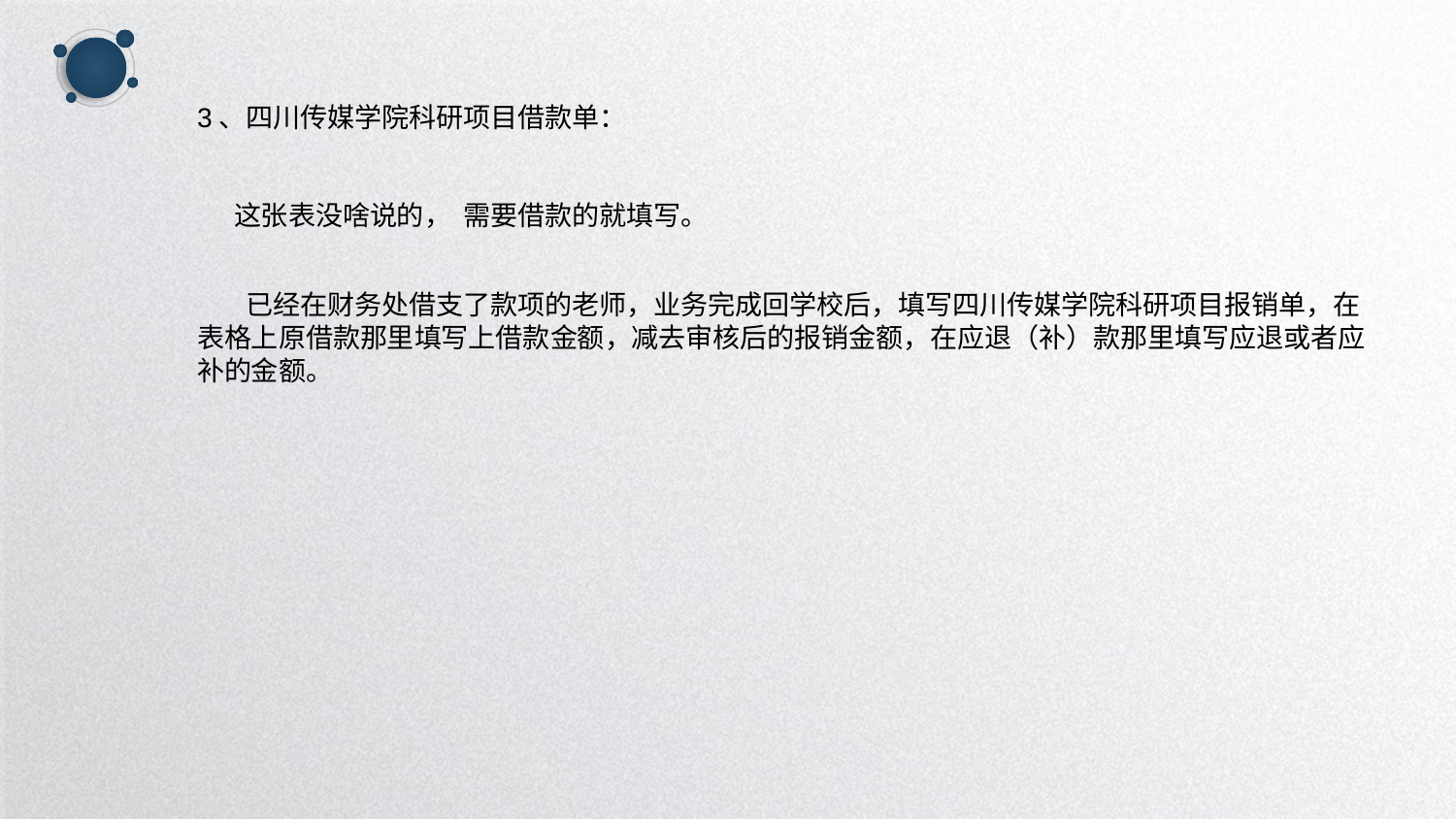

3、四川传媒学院科研项目借款单：

     这张表没啥说的，  需要借款的就填写。

       已经在财务处借支了款项的老师，业务完成回学校后，填写四川传媒学院科研项目报销单，在表格上原借款那里填写上借款金额，减去审核后的报销金额，在应退（补）款那里填写应退或者应补的金额。